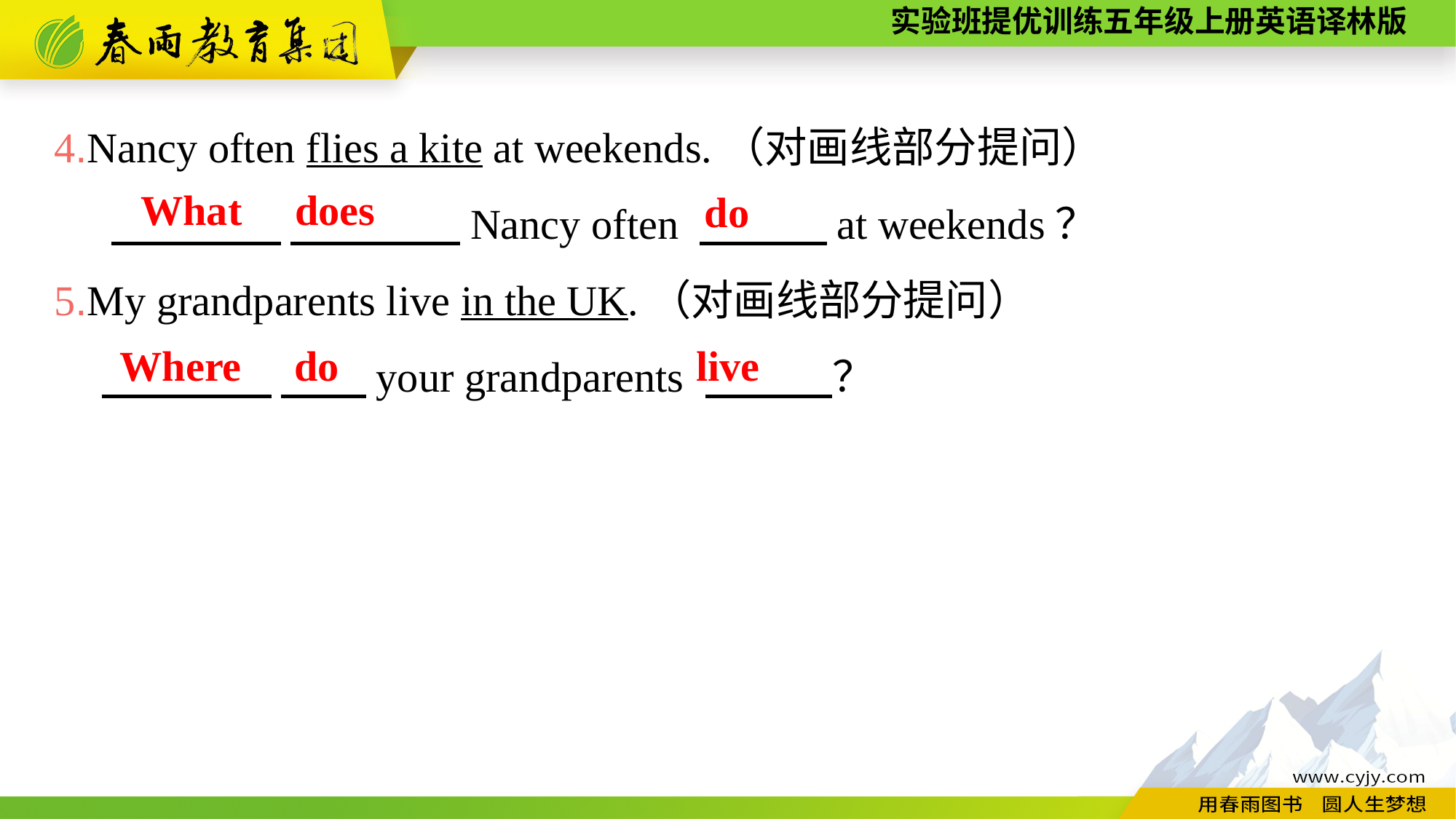

4.Nancy often flies a kite at weekends.（对画线部分提问）
     　　　　 　　　　Nancy often 　　　at weekends？
5.My grandparents live in the UK.（对画线部分提问）
    　　　　 　　your grandparents 　　　？
What     does
do
Where     do
live